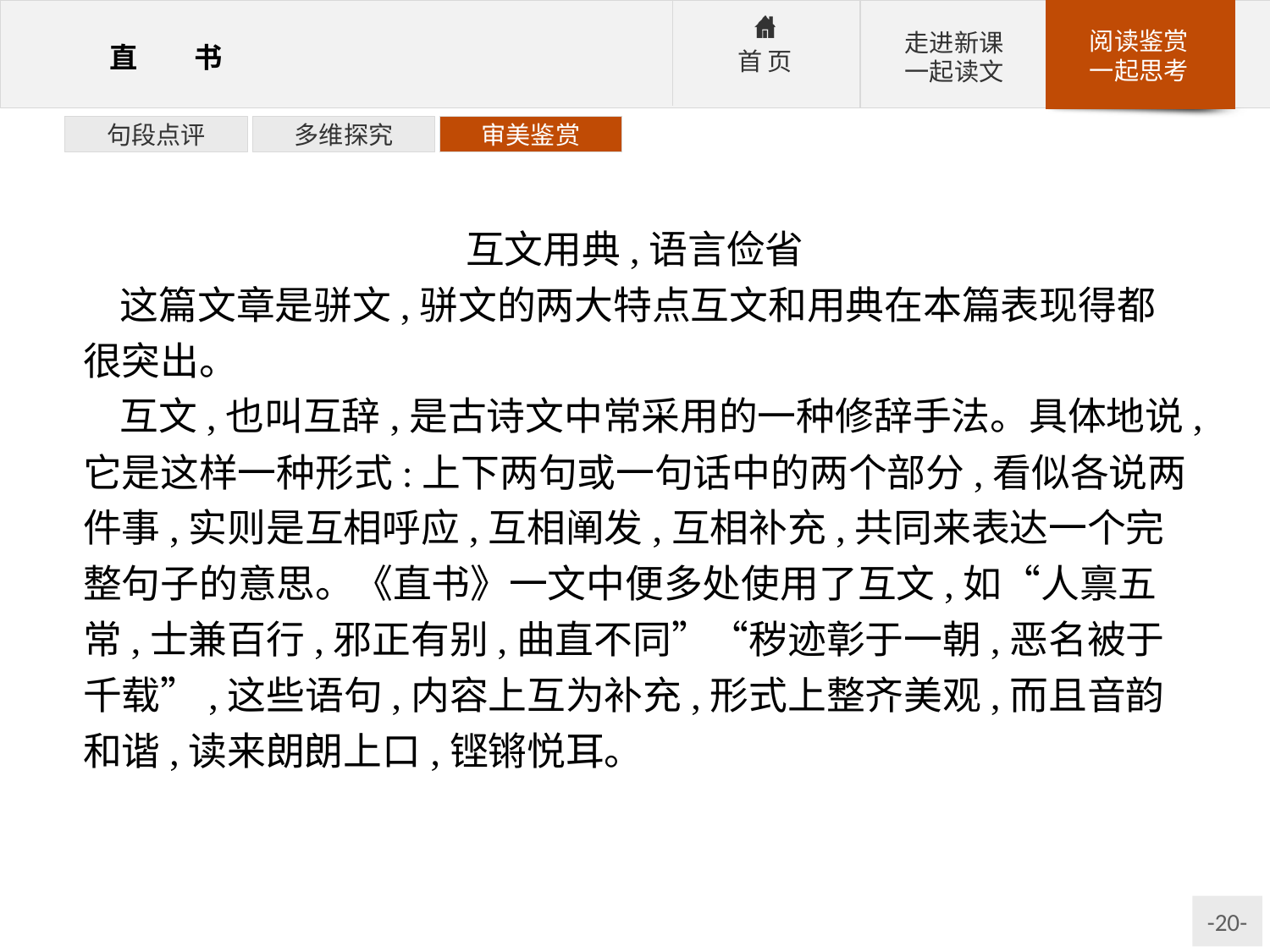

句段点评
多维探究
审美鉴赏
互文用典,语言俭省
这篇文章是骈文,骈文的两大特点互文和用典在本篇表现得都很突出。
互文,也叫互辞,是古诗文中常采用的一种修辞手法。具体地说,它是这样一种形式:上下两句或一句话中的两个部分,看似各说两件事,实则是互相呼应,互相阐发,互相补充,共同来表达一个完整句子的意思。《直书》一文中便多处使用了互文,如“人禀五常,士兼百行,邪正有别,曲直不同”“秽迹彰于一朝,恶名被于千载”,这些语句,内容上互为补充,形式上整齐美观,而且音韵和谐,读来朗朗上口,铿锵悦耳。